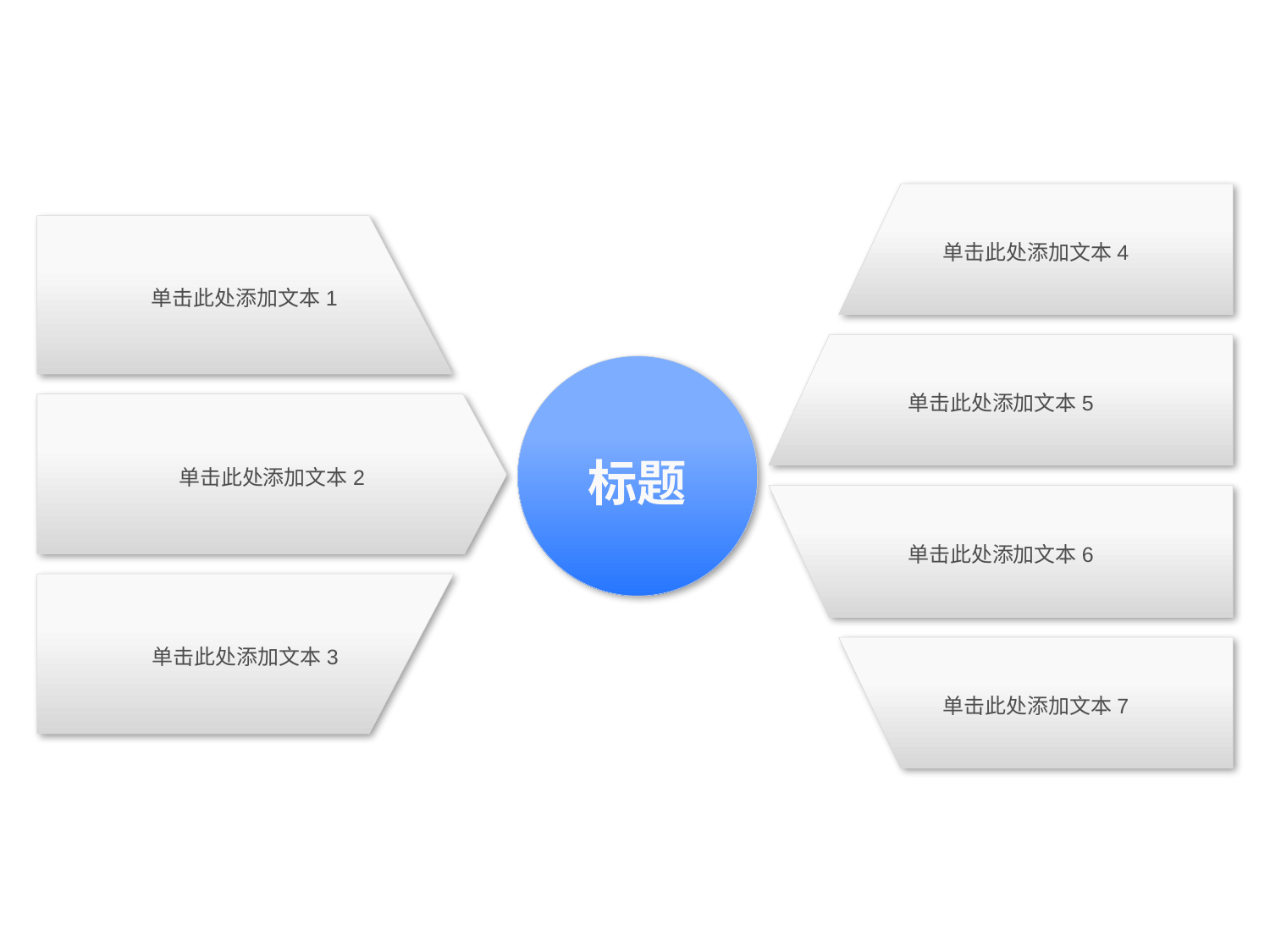

单击此处添加文本4
单击此处添加文本5
单击此处添加文本6
单击此处添加文本7
单击此处添加文本1
单击此处添加文本2
单击此处添加文本3
标题